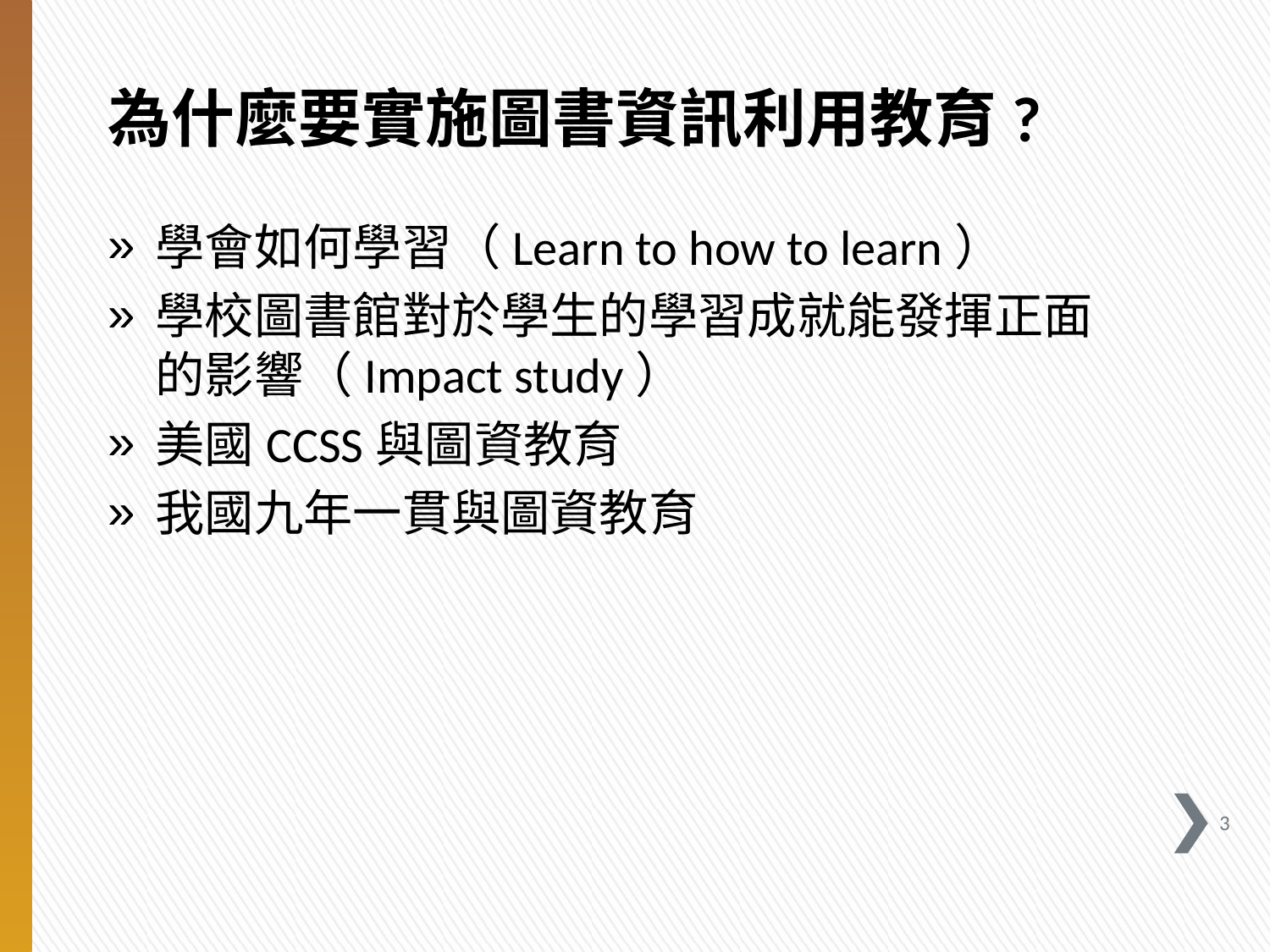

# 為什麼要實施圖書資訊利用教育?
學會如何學習（Learn to how to learn）
學校圖書館對於學生的學習成就能發揮正面的影響（Impact study）
美國CCSS與圖資教育
我國九年一貫與圖資教育

3